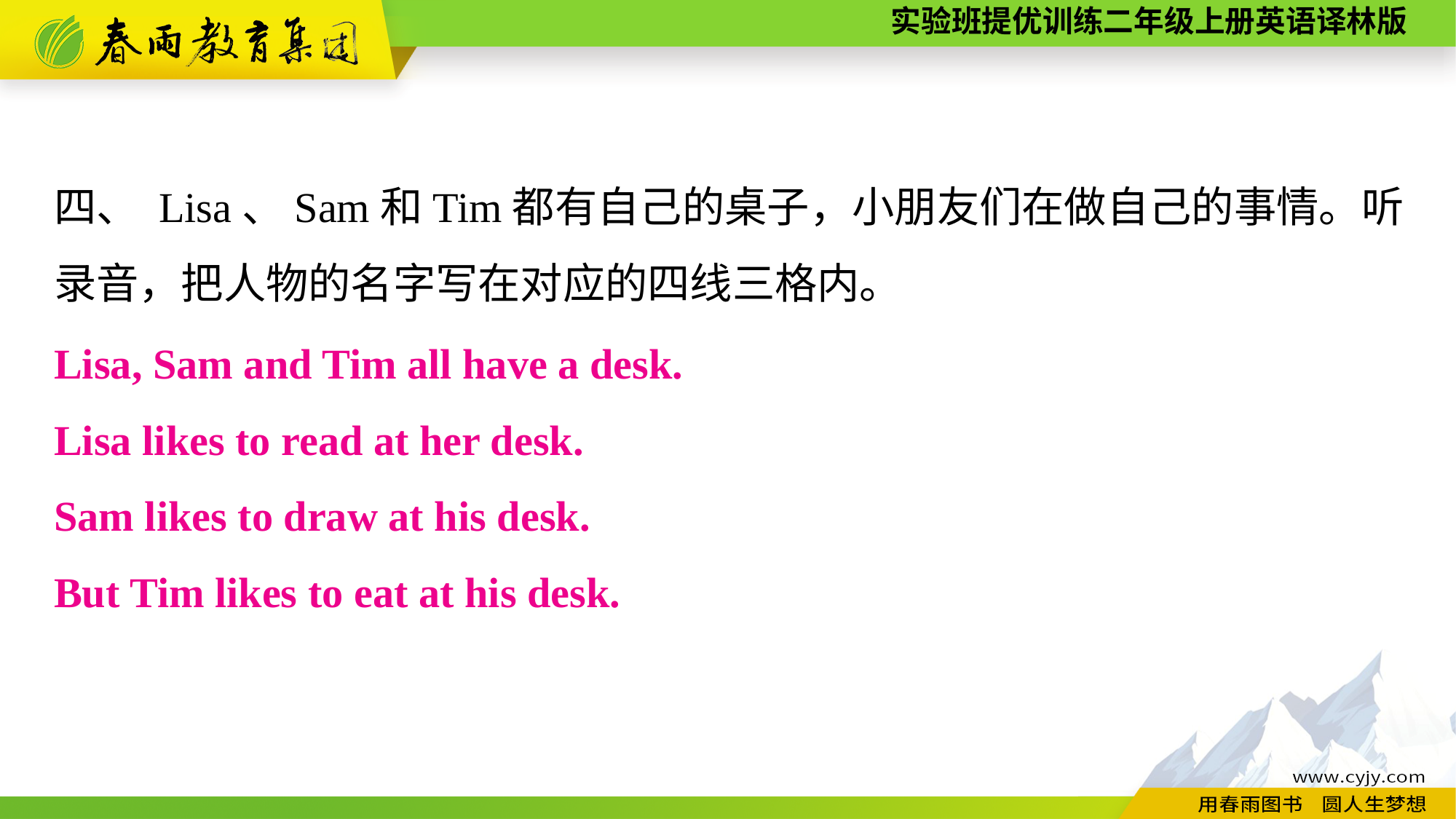

四、 Lisa、Sam和Tim都有自己的桌子，小朋友们在做自己的事情。听录音，把人物的名字写在对应的四线三格内。
Lisa, Sam and Tim all have a desk.
Lisa likes to read at her desk.
Sam likes to draw at his desk.
But Tim likes to eat at his desk.